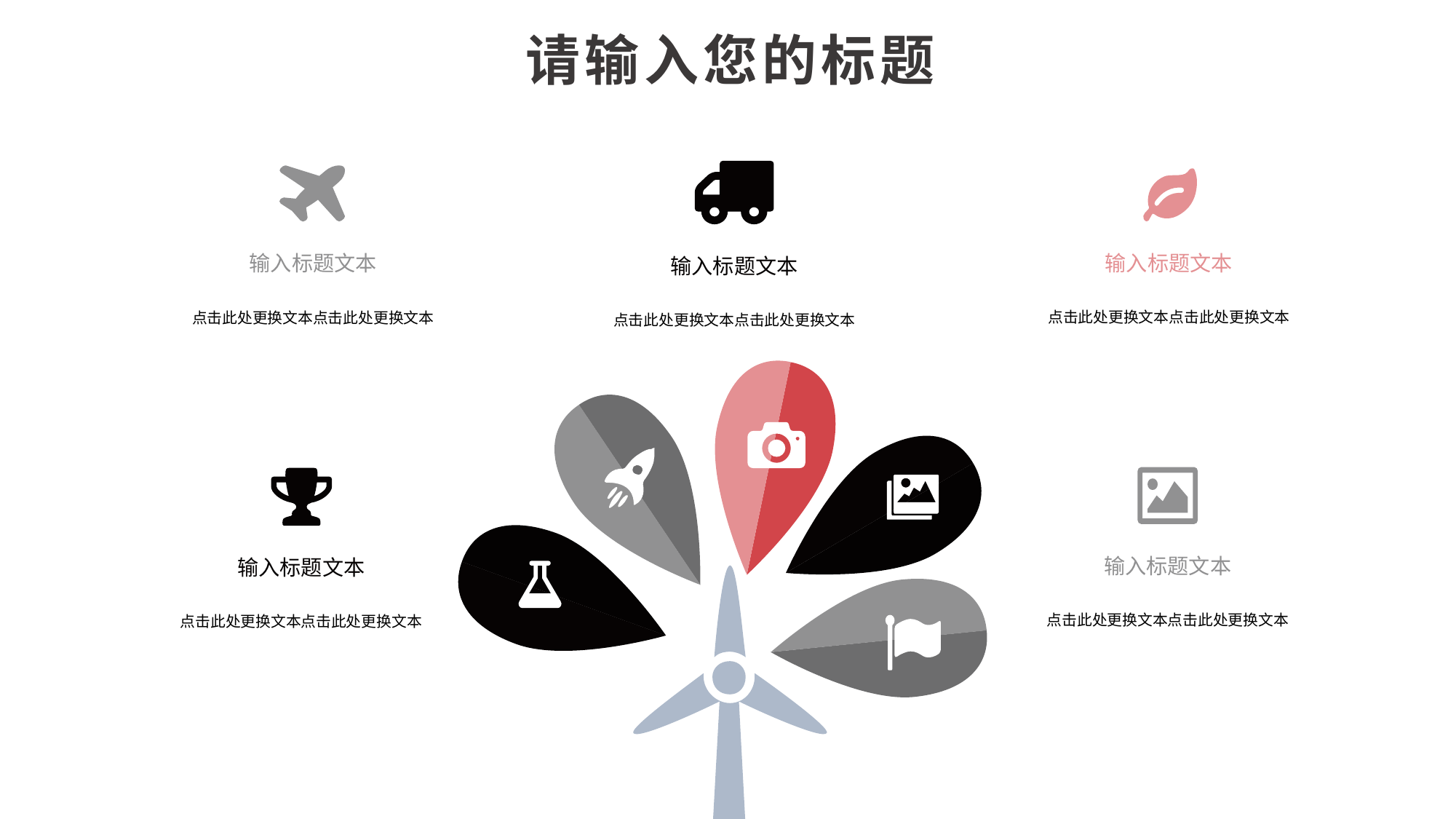

请输入您的标题

输入标题文本
点击此处更换文本点击此处更换文本

输入标题文本
点击此处更换文本点击此处更换文本

输入标题文本
点击此处更换文本点击此处更换文本

输入标题文本
点击此处更换文本点击此处更换文本

输入标题文本
点击此处更换文本点击此处更换文本